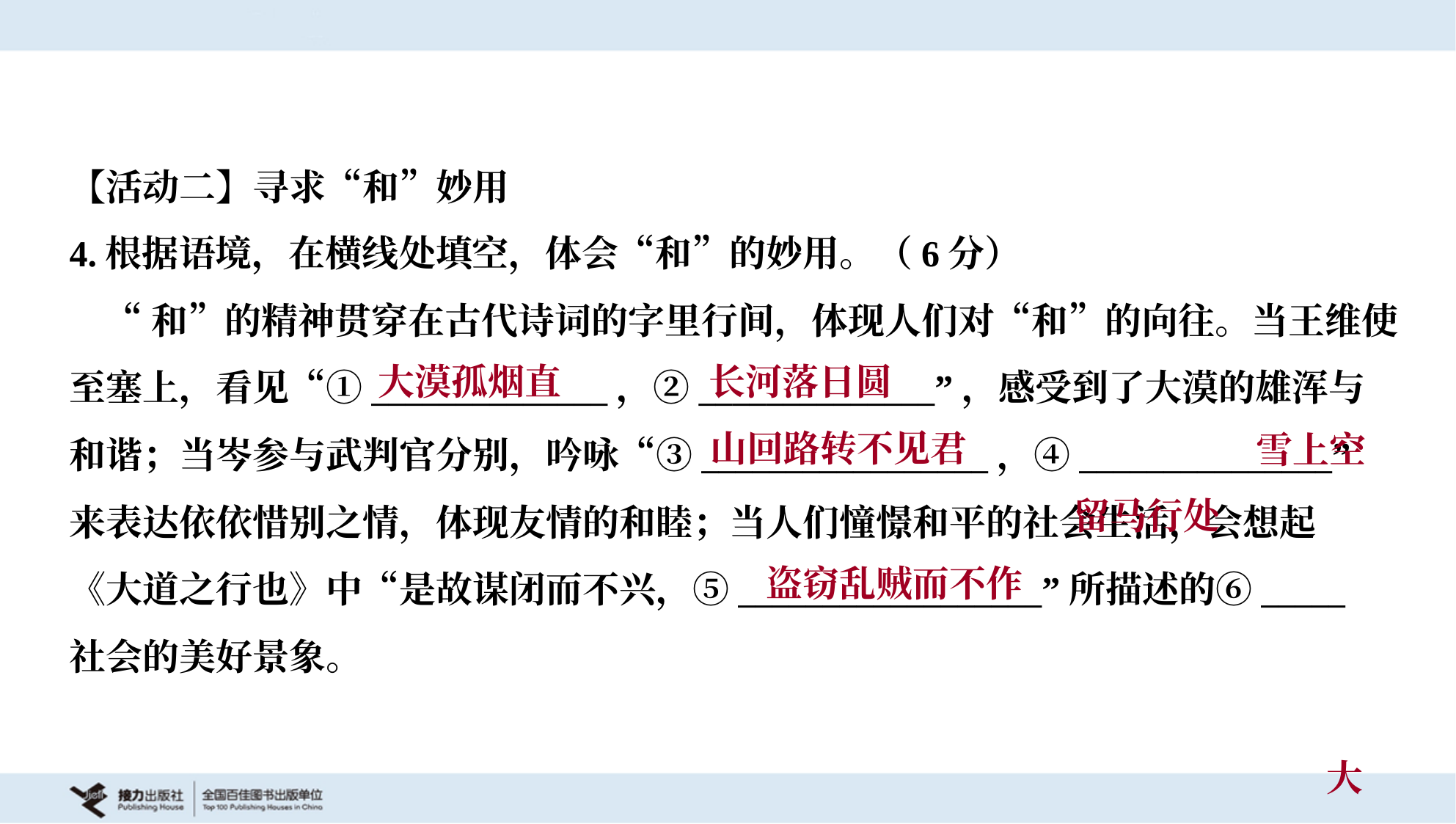

【活动二】寻求“和”妙用
4.根据语境，在横线处填空，体会“和”的妙用。（6分）
    “和”的精神贯穿在古代诗词的字里行间，体现人们对“和”的向往。当王维使
至塞上，看见“①______________，②______________”，感受到了大漠的雄浑与
和谐；当岑参与武判官分别，吟咏“③_________________，④_______________”
来表达依依惜别之情，体现友情的和睦；当人们憧憬和平的社会生活，会想起
《大道之行也》中“是故谋闭而不兴，⑤__________________”所描述的⑥_____
社会的美好景象。
大漠孤烟直
长河落日圆
                                                      雪上空留马行处
山回路转不见君
                                                                   大同
盗窃乱贼而不作